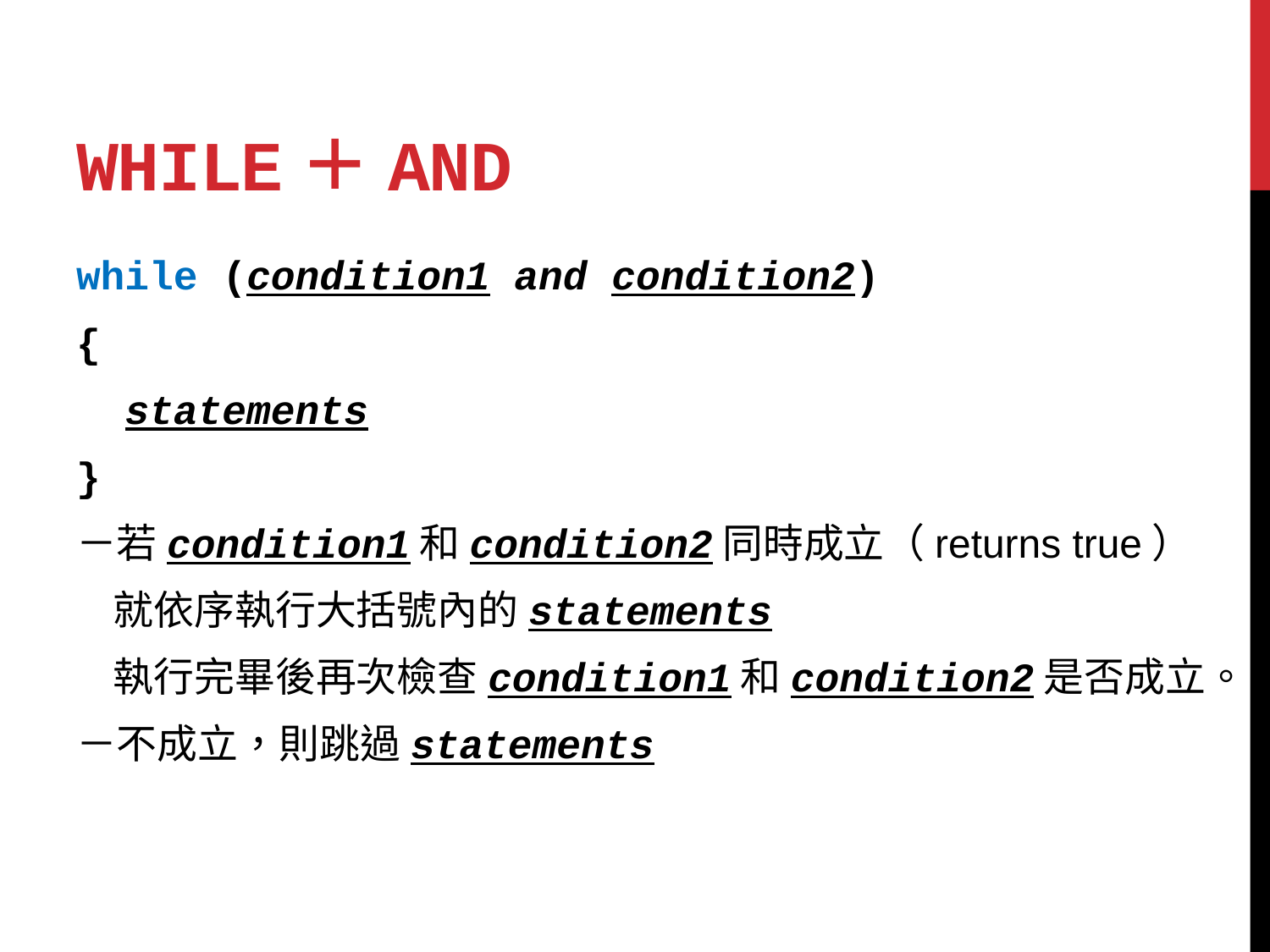

# While＋and
while (condition1 and condition2)
{
  statements
}
－若condition1和condition2同時成立（returns true）
   就依序執行大括號內的statements
   執行完畢後再次檢查condition1和condition2是否成立。
－不成立，則跳過statements